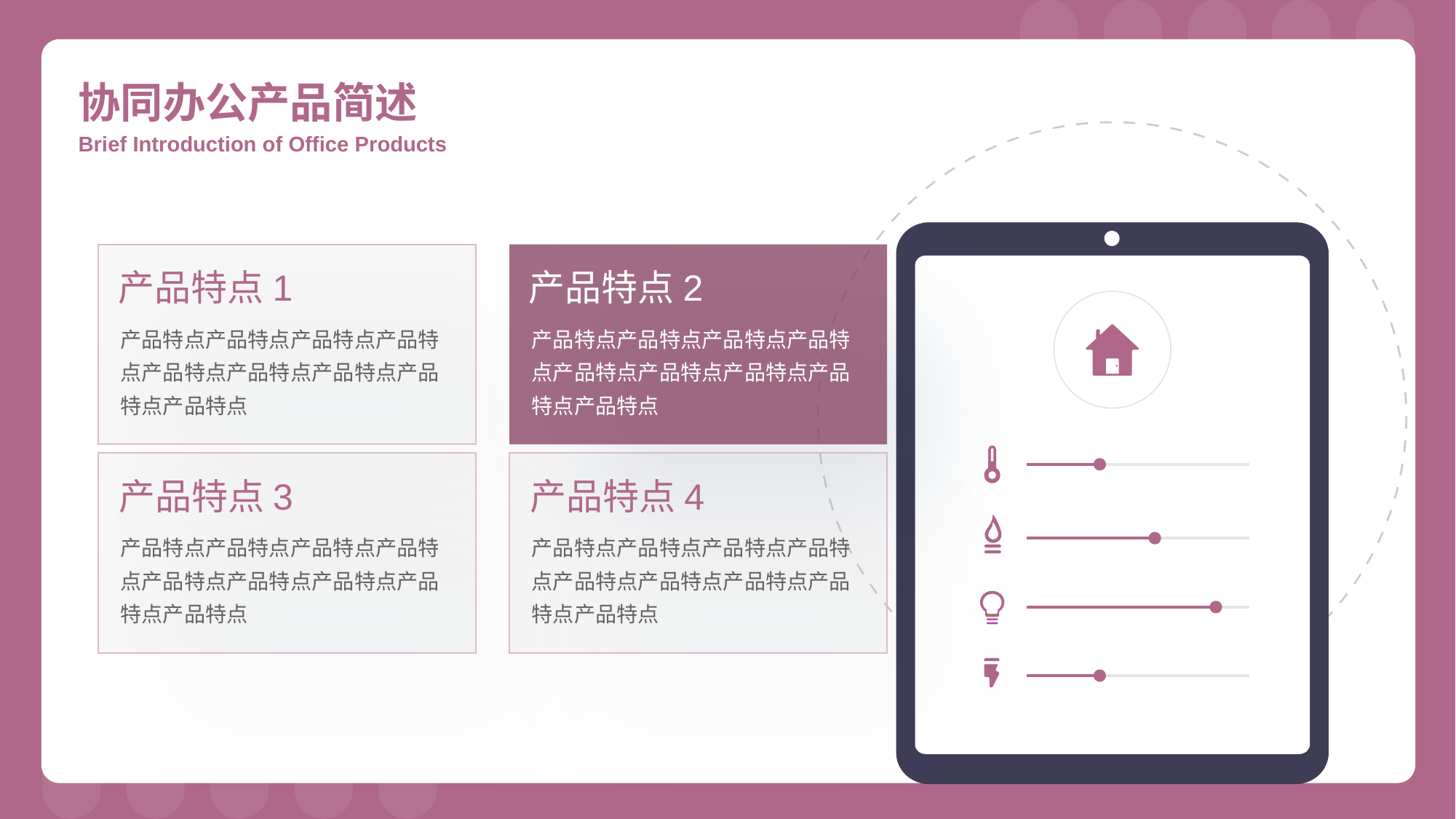

协同办公产品简述
Brief Introduction of Office Products

产品特点1
产品特点产品特点产品特点产品特点产品特点产品特点产品特点产品特点产品特点

产品特点2
产品特点产品特点产品特点产品特点产品特点产品特点产品特点产品特点产品特点

产品特点3
产品特点产品特点产品特点产品特点产品特点产品特点产品特点产品特点产品特点

产品特点4
产品特点产品特点产品特点产品特点产品特点产品特点产品特点产品特点产品特点